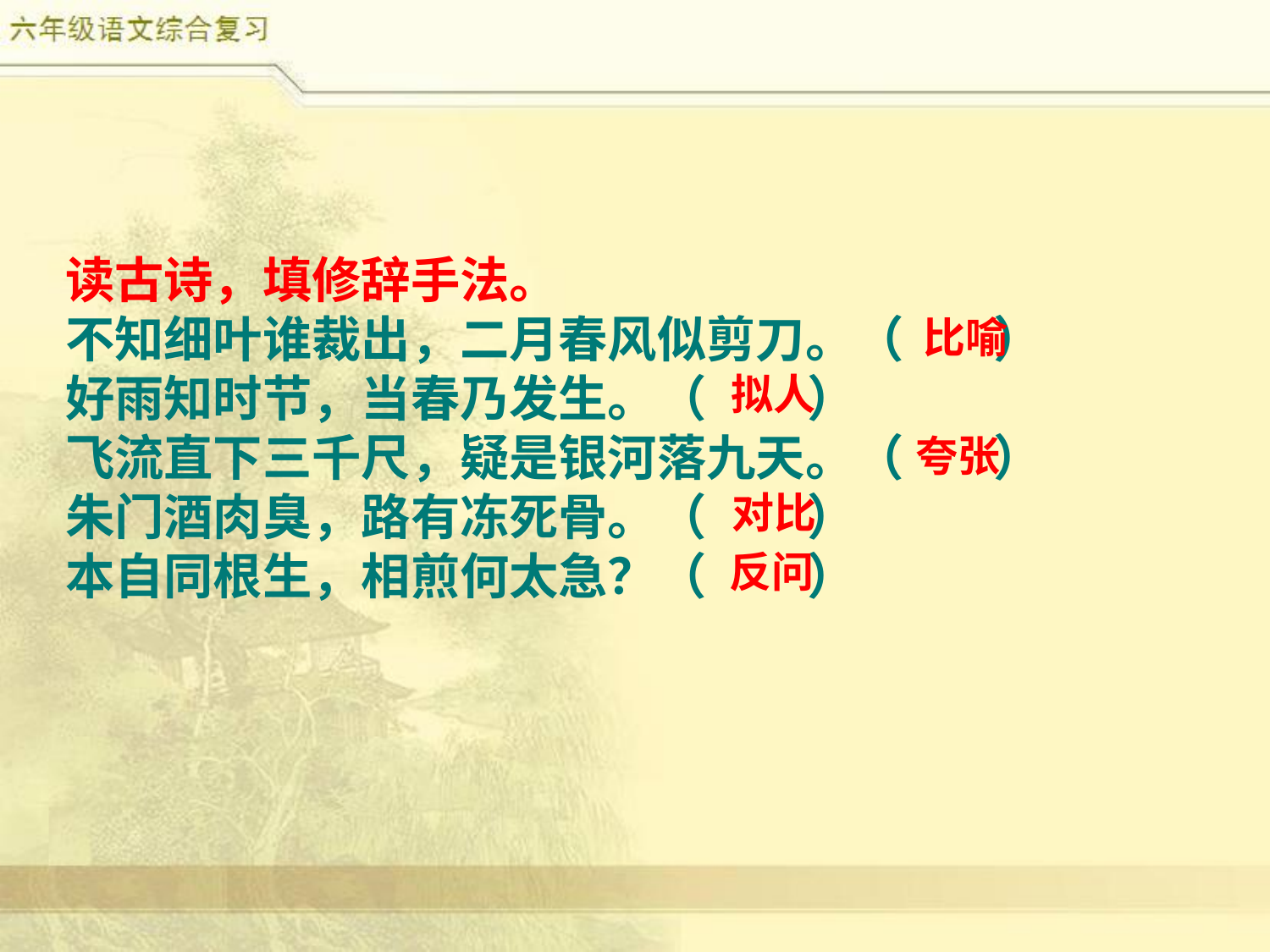

读古诗，填修辞手法。
不知细叶谁裁出，二月春风似剪刀。（        ）
好雨知时节，当春乃发生。（         ）
飞流直下三千尺，疑是银河落九天。（        ）
朱门酒肉臭，路有冻死骨。（         ）
本自同根生，相煎何太急？（         ）
比喻
拟人
夸张
对比
反问